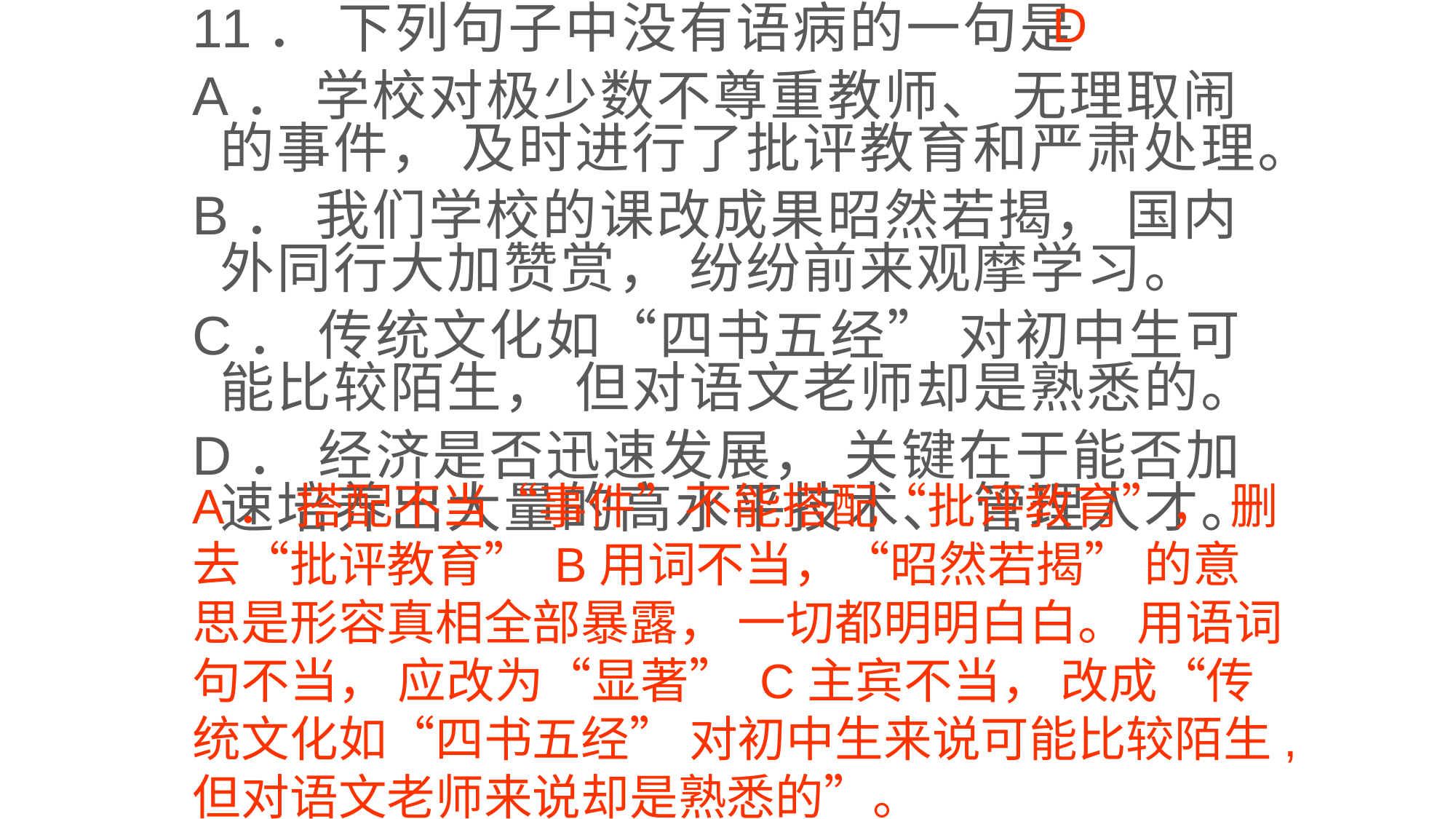

11． 下列句子中没有语病的一句是
A． 学校对极少数不尊重教师、 无理取闹的事件， 及时进行了批评教育和严肃处理。
B． 我们学校的课改成果昭然若揭， 国内外同行大加赞赏， 纷纷前来观摩学习。
C． 传统文化如“四书五经” 对初中生可能比较陌生， 但对语文老师却是熟悉的。
D． 经济是否迅速发展， 关键在于能否加速培养出大量的高水平技术、 管理人才。

 D

A． 搭配不当“事件”不能搭配“批评教育”， 删去“批评教育” B用词不当，“昭然若揭” 的意思是形容真相全部暴露， 一切都明明白白。 用语词句不当， 应改为“显著” C主宾不当， 改成“传统文化如“四书五经” 对初中生来说可能比较陌生,但对语文老师来说却是熟悉的”。